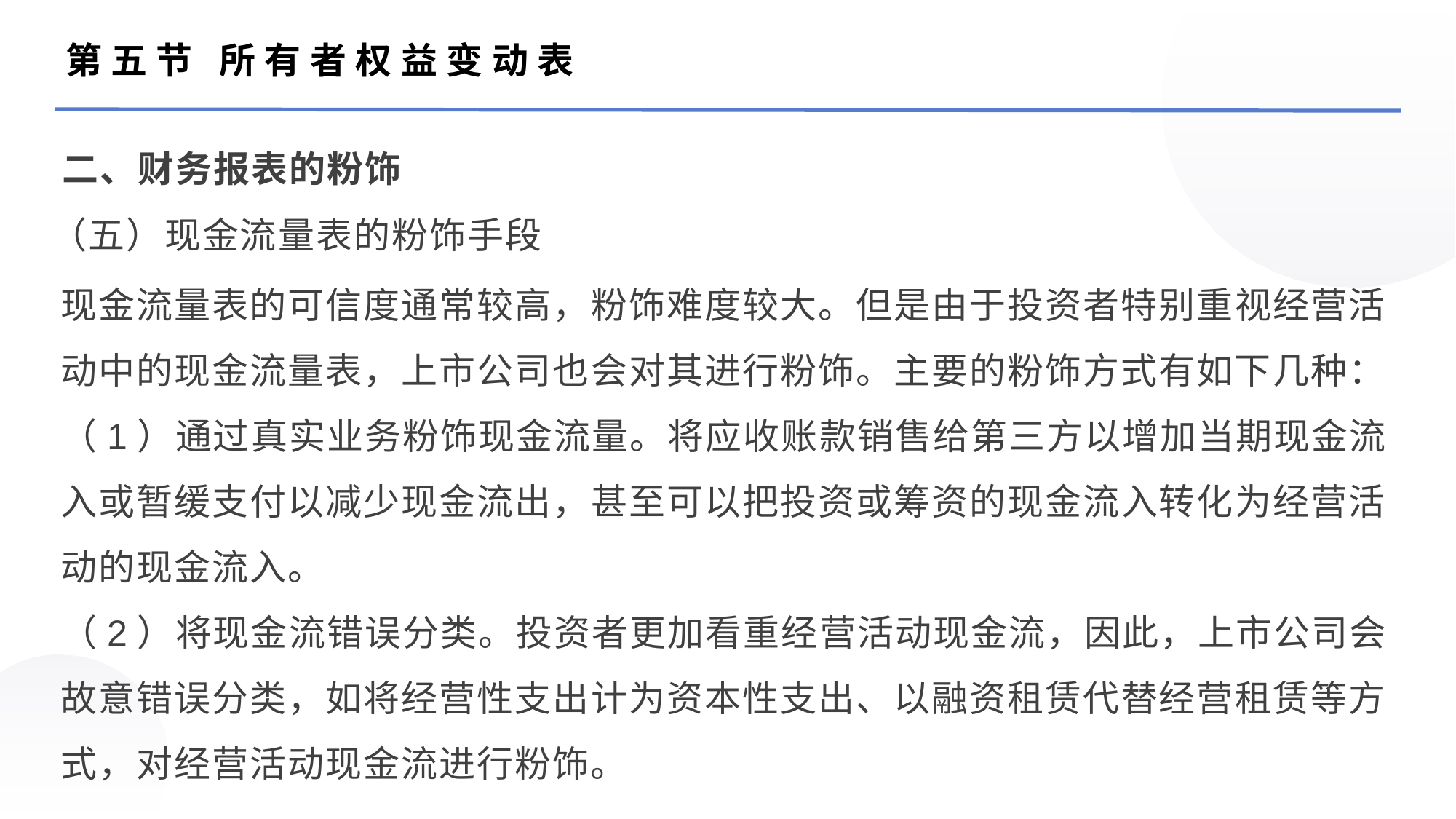

第五节 所有者权益变动表
二、财务报表的粉饰
（五）现金流量表的粉饰手段
现金流量表的可信度通常较高，粉饰难度较大。但是由于投资者特别重视经营活动中的现金流量表，上市公司也会对其进行粉饰。主要的粉饰方式有如下几种：
（1）通过真实业务粉饰现金流量。将应收账款销售给第三方以增加当期现金流入或暂缓支付以减少现金流出，甚至可以把投资或筹资的现金流入转化为经营活动的现金流入。
（2）将现金流错误分类。投资者更加看重经营活动现金流，因此，上市公司会故意错误分类，如将经营性支出计为资本性支出、以融资租赁代替经营租赁等方式，对经营活动现金流进行粉饰。

45